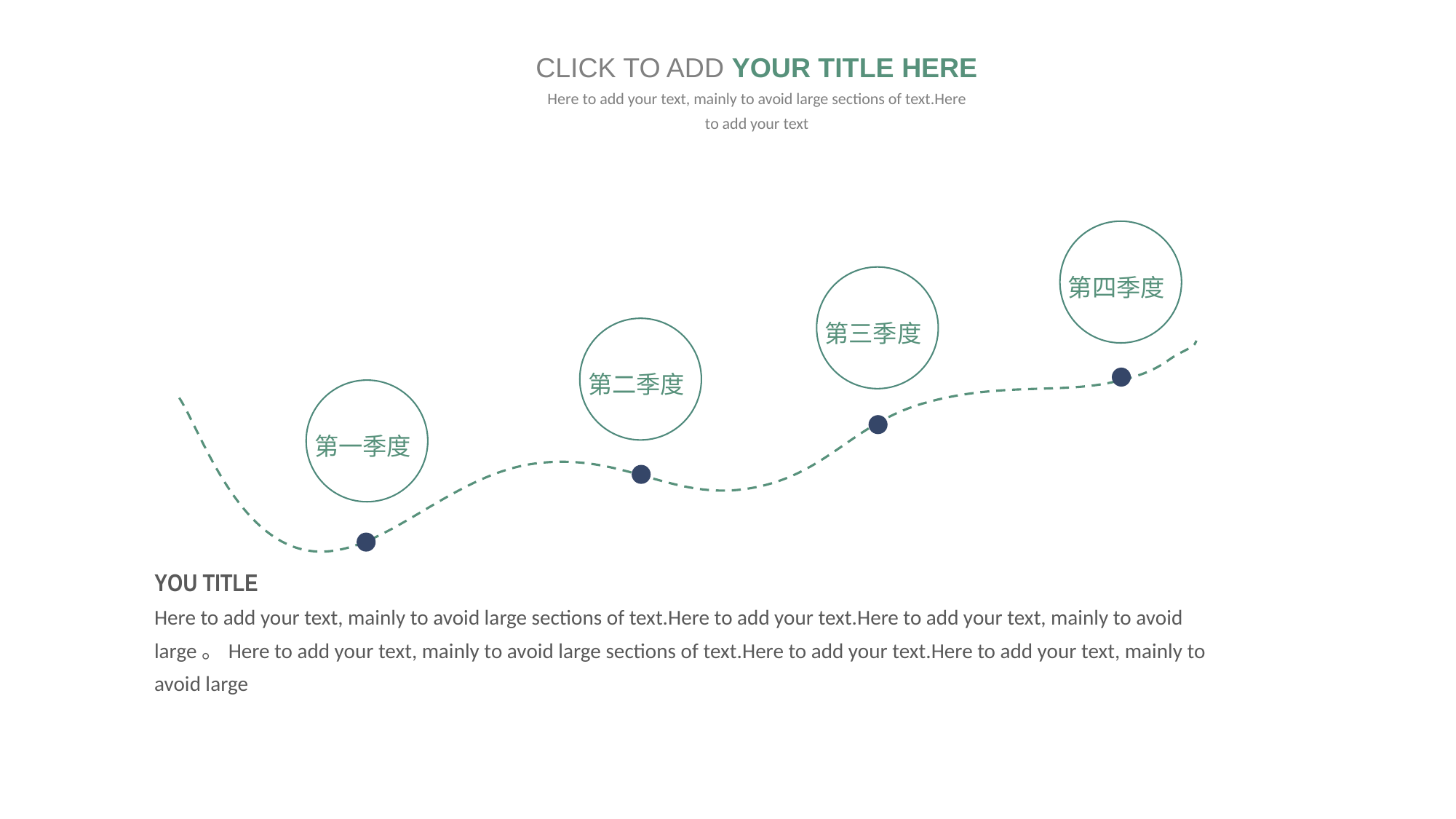

CLICK TO ADD YOUR TITLE HERE
Here to add your text, mainly to avoid large sections of text.Here to add your text

第四季度

第三季度

第二季度

第一季度

YOU TITLE
Here to add your text, mainly to avoid large sections of text.Here to add your text.Here to add your text, mainly to avoid large。Here to add your text, mainly to avoid large sections of text.Here to add your text.Here to add your text, mainly to avoid large